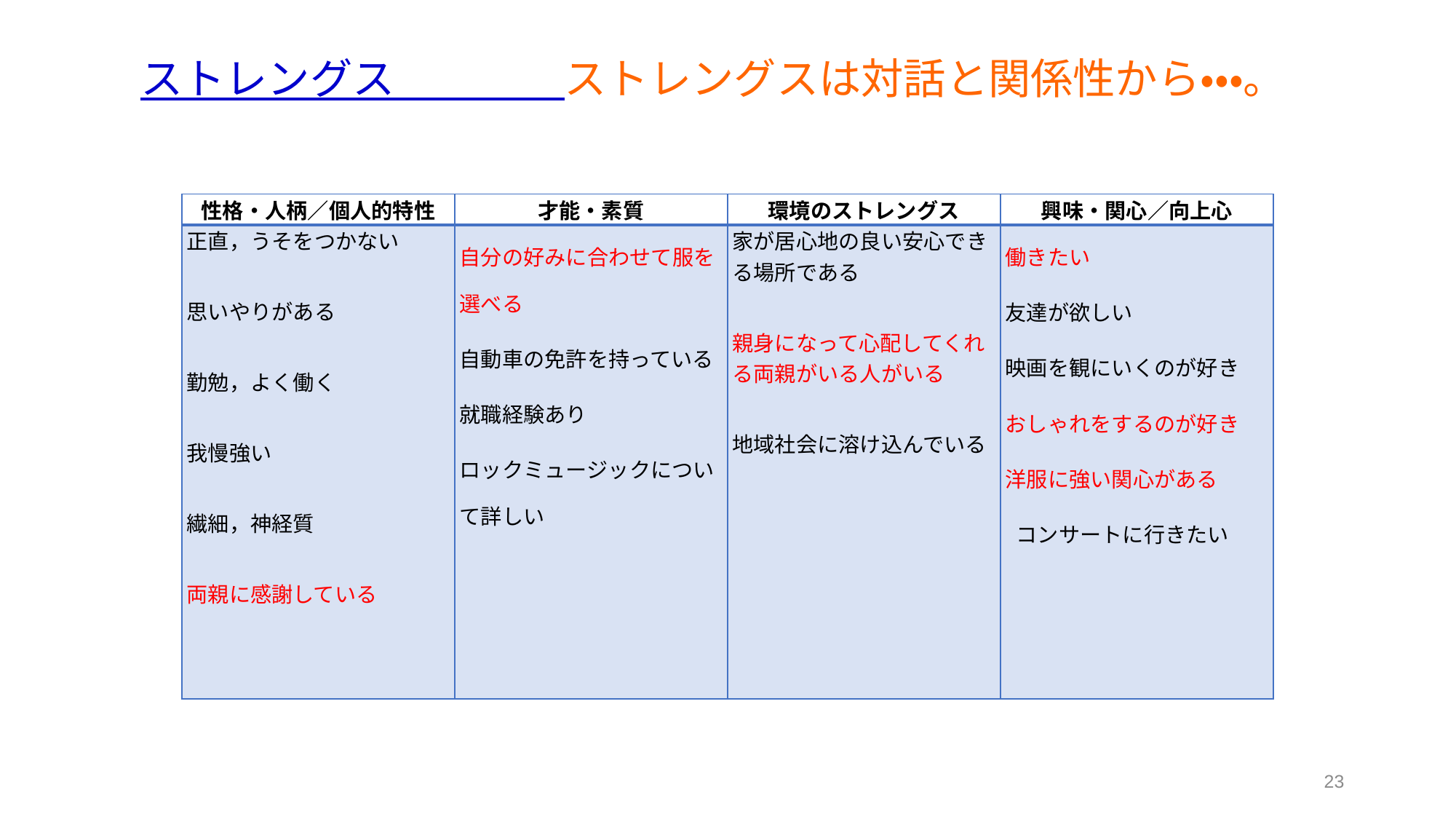

ストレングス　　　　ストレングスは対話と関係性から・・・。
| 性格・人柄／個人的特性 | 才能・素質 | 環境のストレングス | 興味・関心／向上心 |
| --- | --- | --- | --- |
| 正直，うそをつかない   思いやりがある   勤勉，よく働く   我慢強い   繊細，神経質   両親に感謝している | 自分の好みに合わせて服を選べる 自動車の免許を持っている 就職経験あり ロックミュージックについて詳しい | 家が居心地の良い安心できる場所である 親身になって心配してくれる両親がいる人がいる 地域社会に溶け込んでいる | 働きたい 友達が欲しい 映画を観にいくのが好き おしゃれをするのが好き 洋服に強い関心がある  コンサートに行きたい |
23